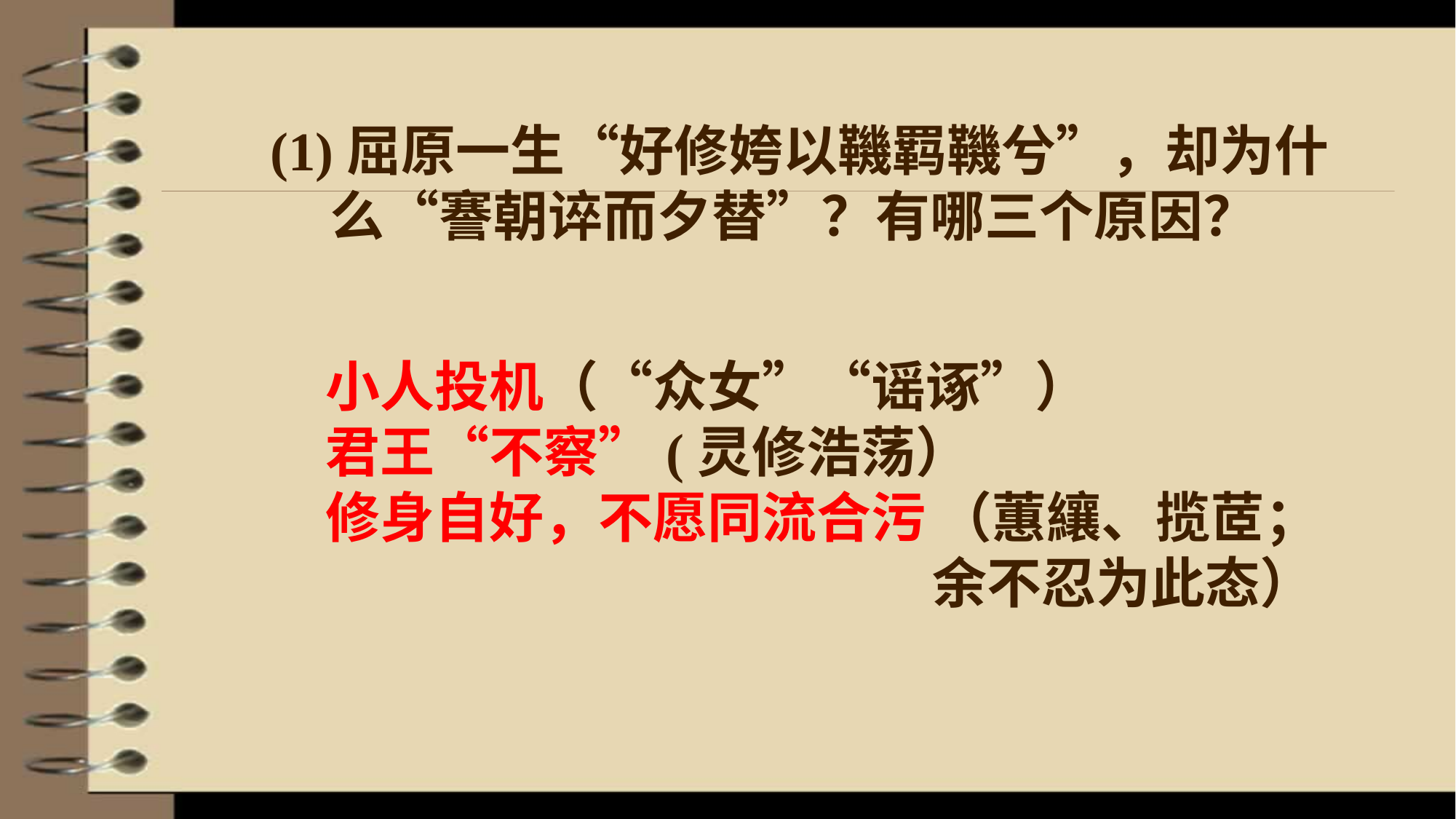

(1)屈原一生“好修姱以鞿羁鞿兮”，却为什么“謇朝谇而夕替”？有哪三个原因？
小人投机（“众女”“谣诼”）
君王“不察”(灵修浩荡）
修身自好，不愿同流合污 （蕙纕、揽茝；
                                                余不忍为此态）